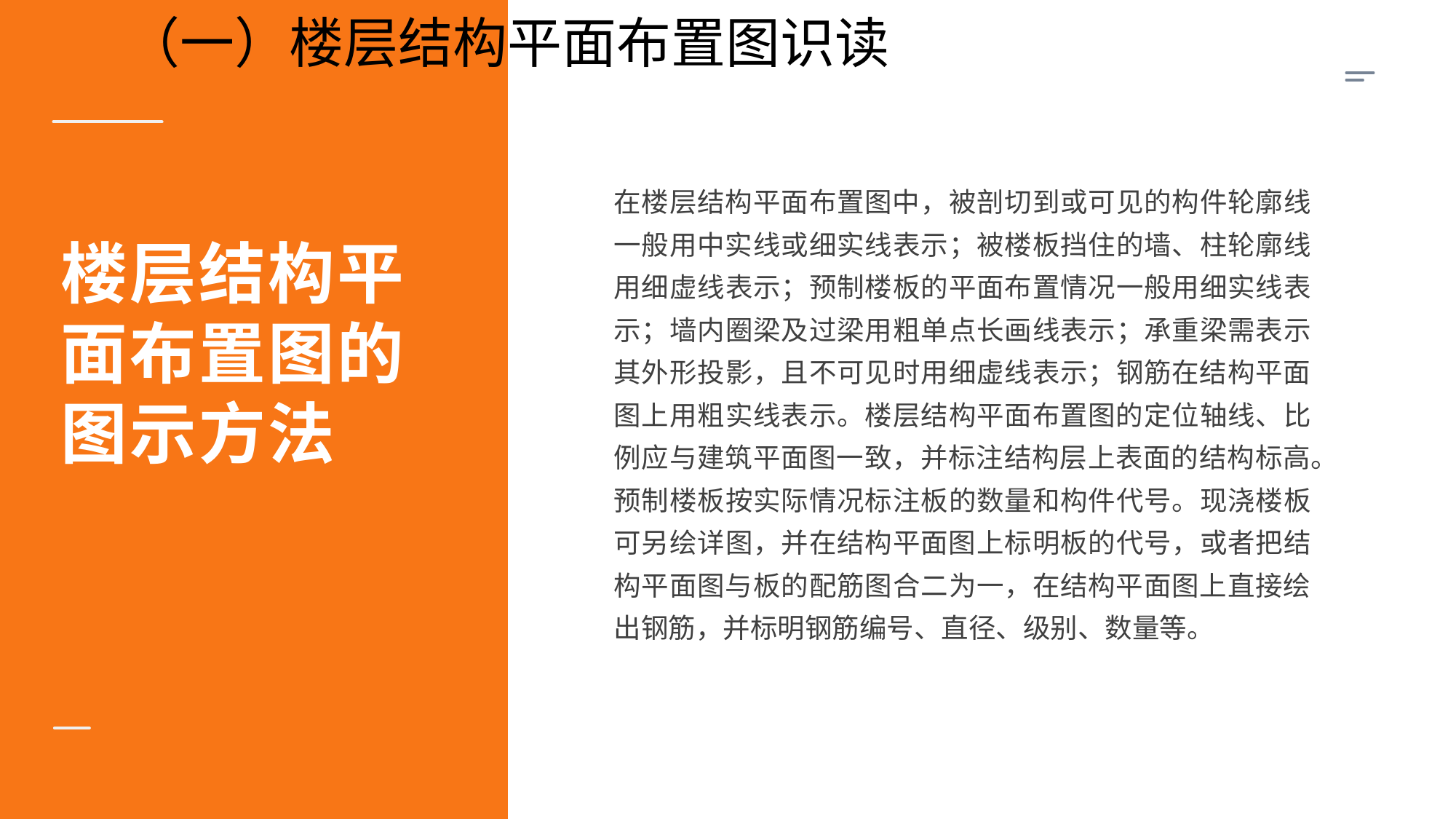

（一）楼层结构平面布置图识读
在楼层结构平面布置图中，被剖切到或可见的构件轮廓线一般用中实线或细实线表示；被楼板挡住的墙、柱轮廓线用细虚线表示；预制楼板的平面布置情况一般用细实线表示；墙内圈梁及过梁用粗单点长画线表示；承重梁需表示其外形投影，且不可见时用细虚线表示；钢筋在结构平面图上用粗实线表示。楼层结构平面布置图的定位轴线、比例应与建筑平面图一致，并标注结构层上表面的结构标高。预制楼板按实际情况标注板的数量和构件代号。现浇楼板可另绘详图，并在结构平面图上标明板的代号，或者把结构平面图与板的配筋图合二为一，在结构平面图上直接绘出钢筋，并标明钢筋编号、直径、级别、数量等。
楼层结构平面布置图的图示方法